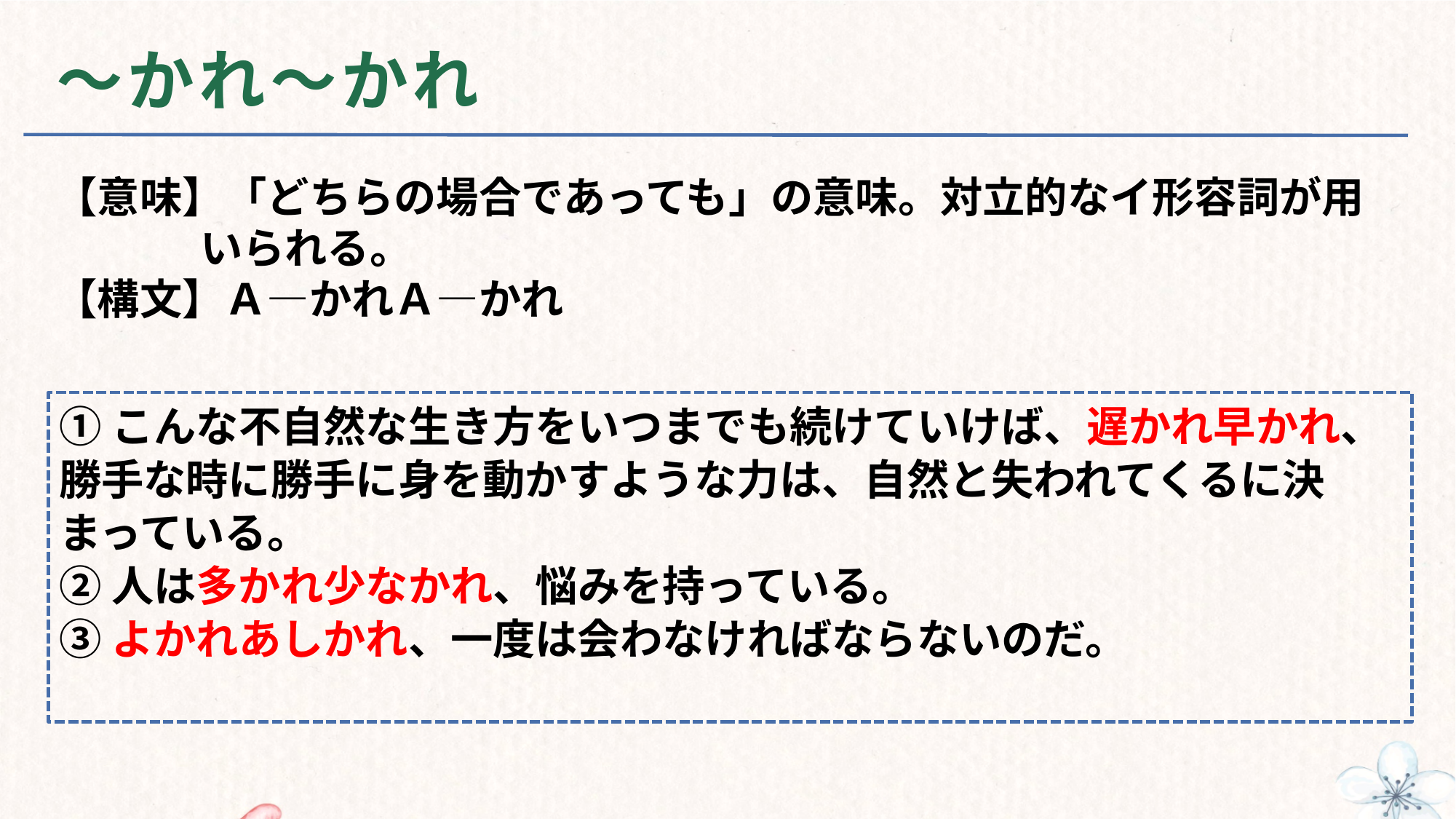

# ～かれ～かれ
【意味】「どちらの場合であっても」の意味。対立的なイ形容詞が用
              いられる。
【構文】Ａ—かれＡ—かれ
①こんな不自然な生き方をいつまでも続けていけば、遅かれ早かれ、勝手な時に勝手に身を動かすような力は、自然と失われてくるに決まっている。
②人は多かれ少なかれ、悩みを持っている。
③よかれあしかれ、一度は会わなければならないのだ。